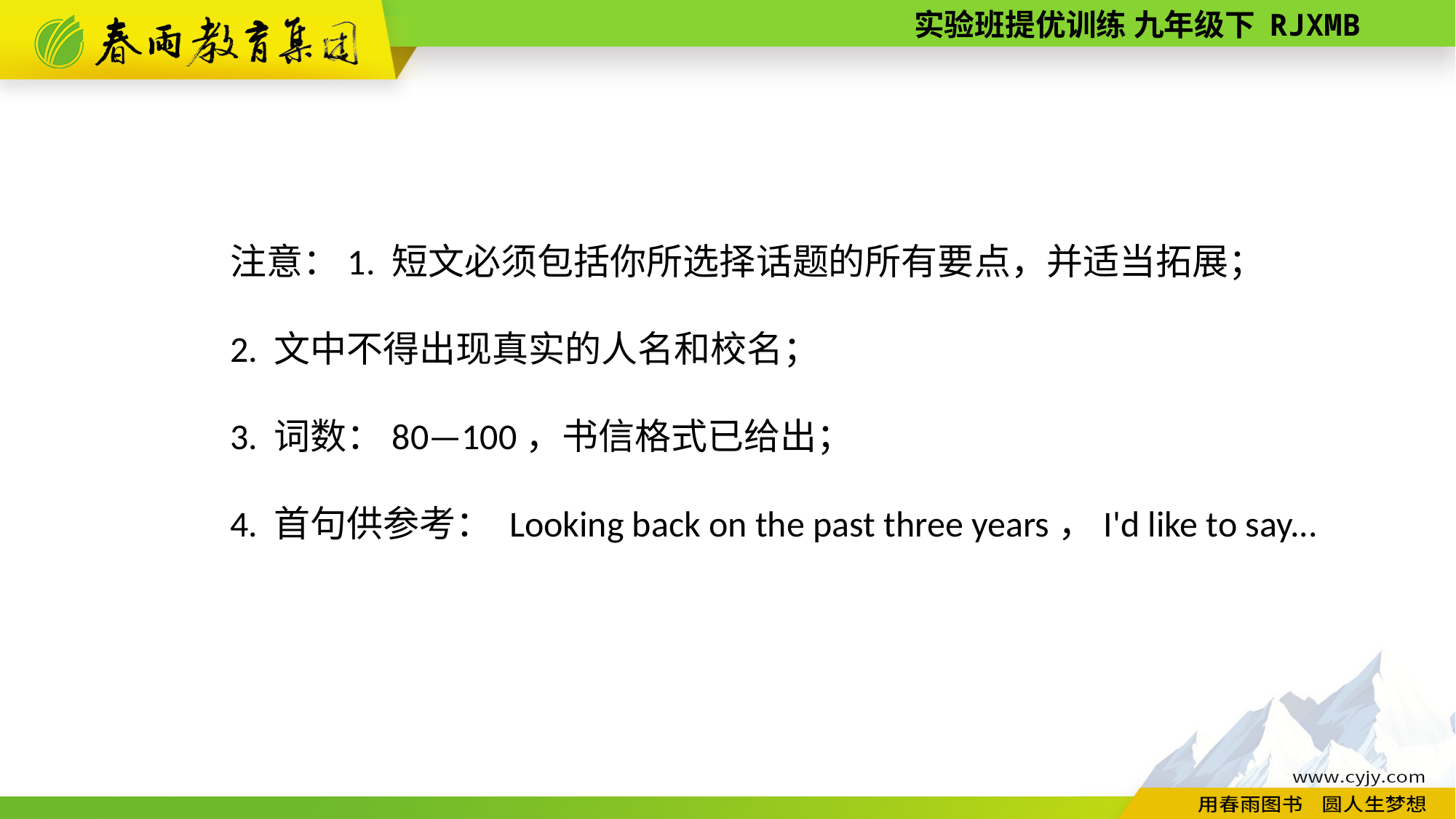

注意：1. 短文必须包括你所选择话题的所有要点，并适当拓展；
2. 文中不得出现真实的人名和校名；
3. 词数：80—100，书信格式已给出；
4. 首句供参考： Looking back on the past three years，I'd like to say...